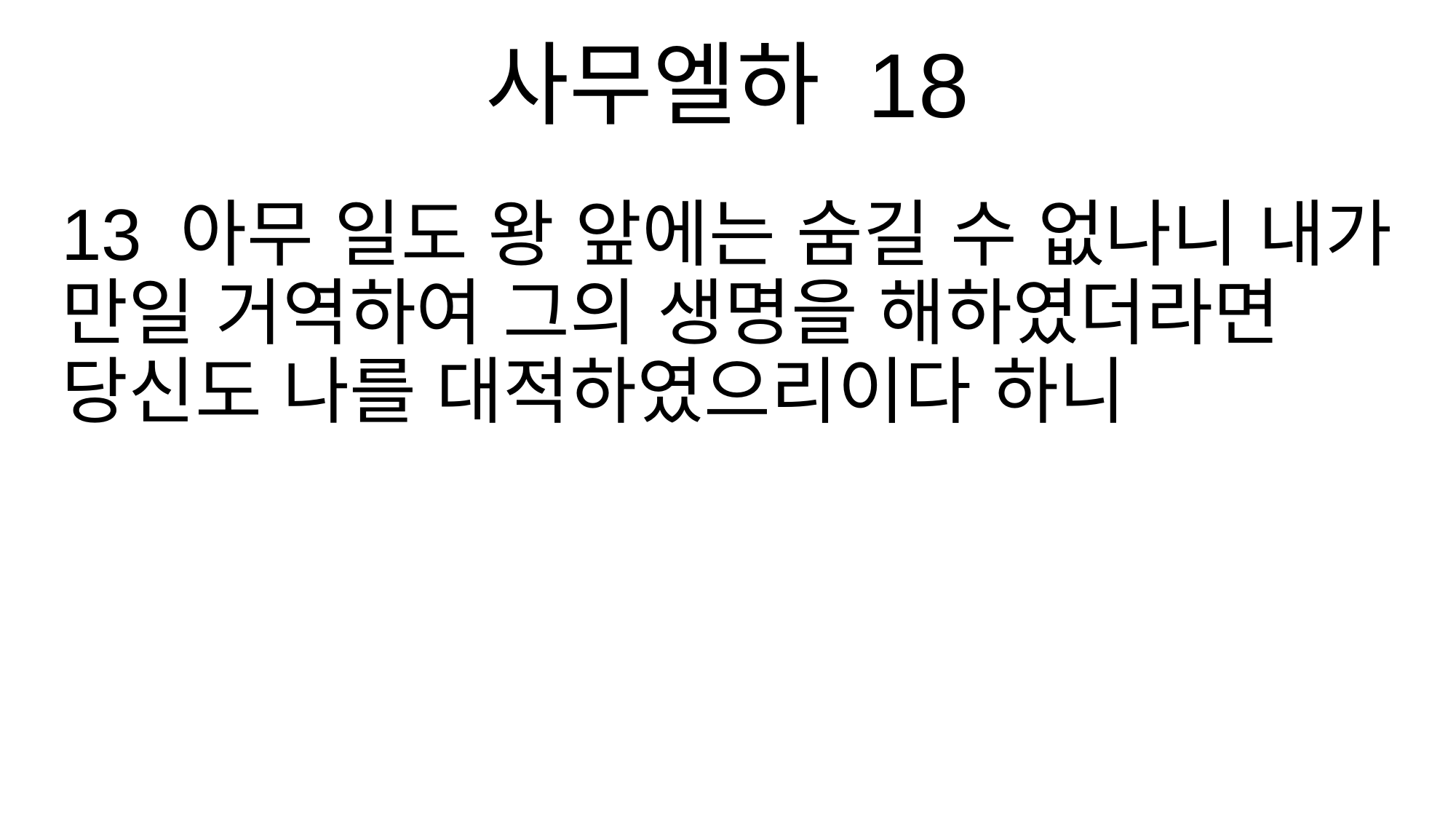

사무엘하 18
13 아무 일도 왕 앞에는 숨길 수 없나니 내가 만일 거역하여 그의 생명을 해하였더라면 당신도 나를 대적하였으리이다 하니